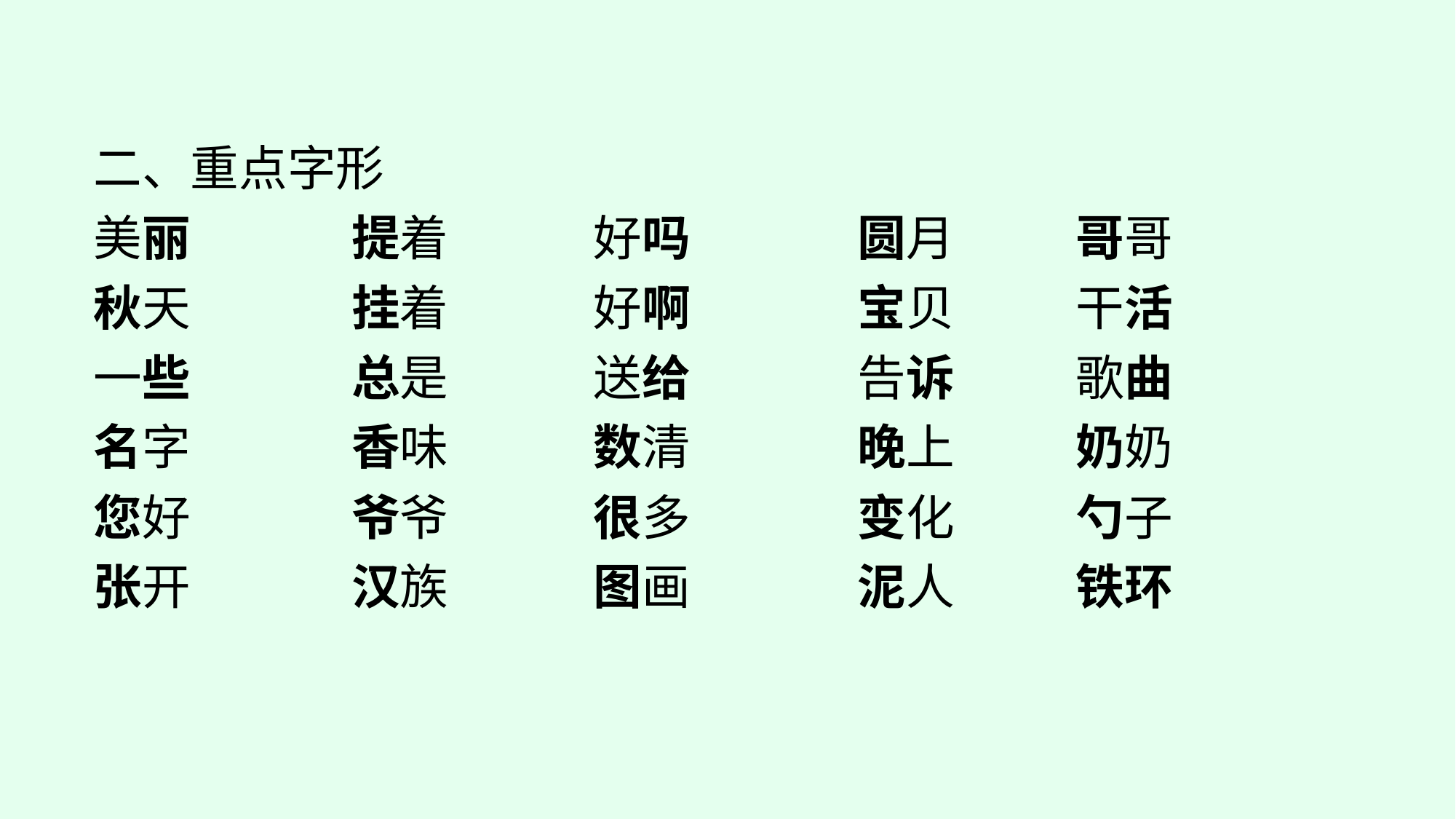

二、重点字形
美丽		提着		好吗　 	圆月		哥哥
秋天		挂着　 	好啊		宝贝		干活
一些		总是		送给		告诉		歌曲
名字		香味		数清		晚上		奶奶
您好		爷爷		很多		变化		勺子
张开		汉族		图画		泥人		铁环